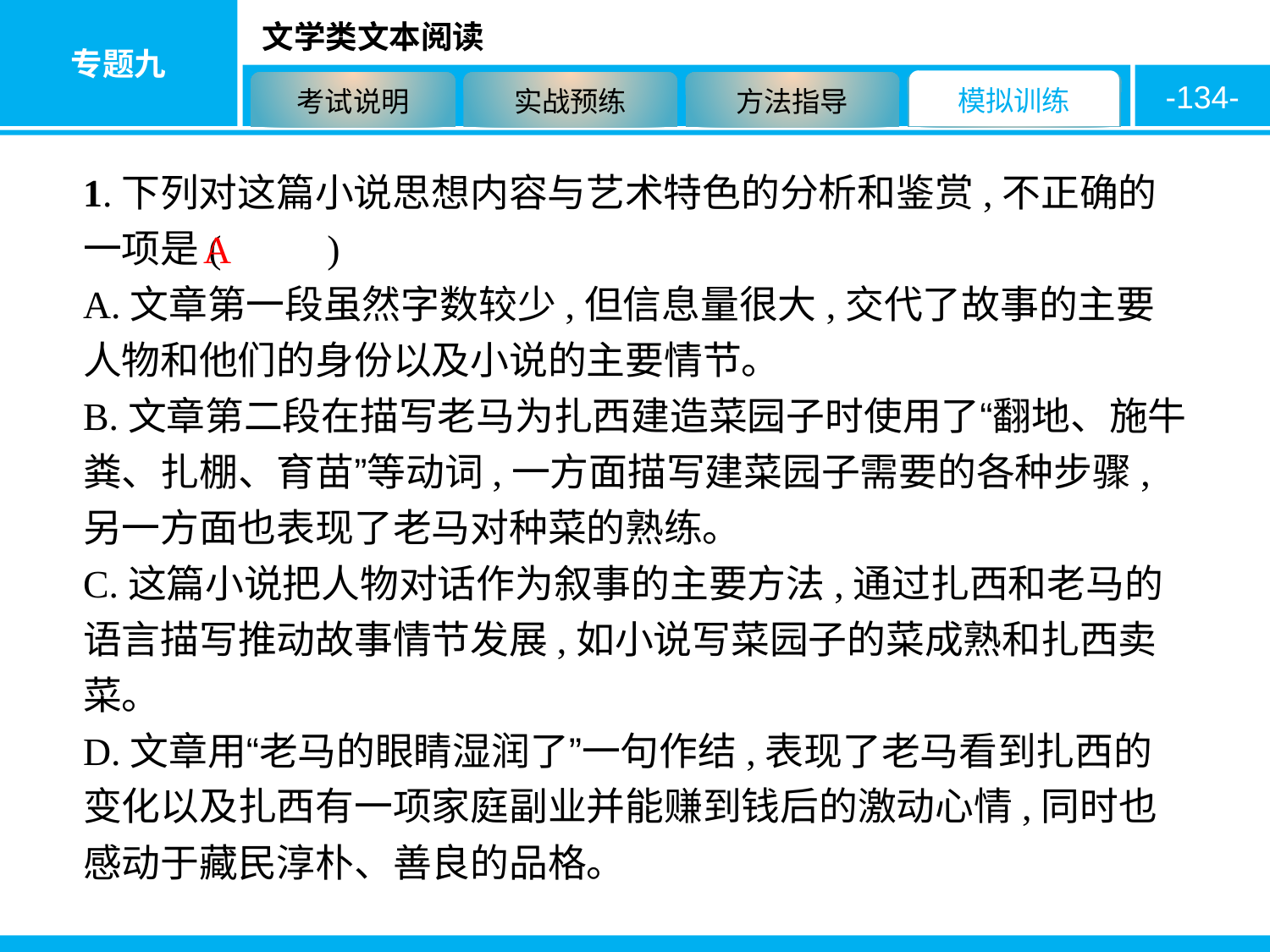

-134-
1.下列对这篇小说思想内容与艺术特色的分析和鉴赏,不正确的一项是( 　　)
A.文章第一段虽然字数较少,但信息量很大,交代了故事的主要人物和他们的身份以及小说的主要情节。
B.文章第二段在描写老马为扎西建造菜园子时使用了“翻地、施牛粪、扎棚、育苗”等动词,一方面描写建菜园子需要的各种步骤,另一方面也表现了老马对种菜的熟练。
C.这篇小说把人物对话作为叙事的主要方法,通过扎西和老马的语言描写推动故事情节发展,如小说写菜园子的菜成熟和扎西卖菜。
D.文章用“老马的眼睛湿润了”一句作结,表现了老马看到扎西的变化以及扎西有一项家庭副业并能赚到钱后的激动心情,同时也感动于藏民淳朴、善良的品格。
A